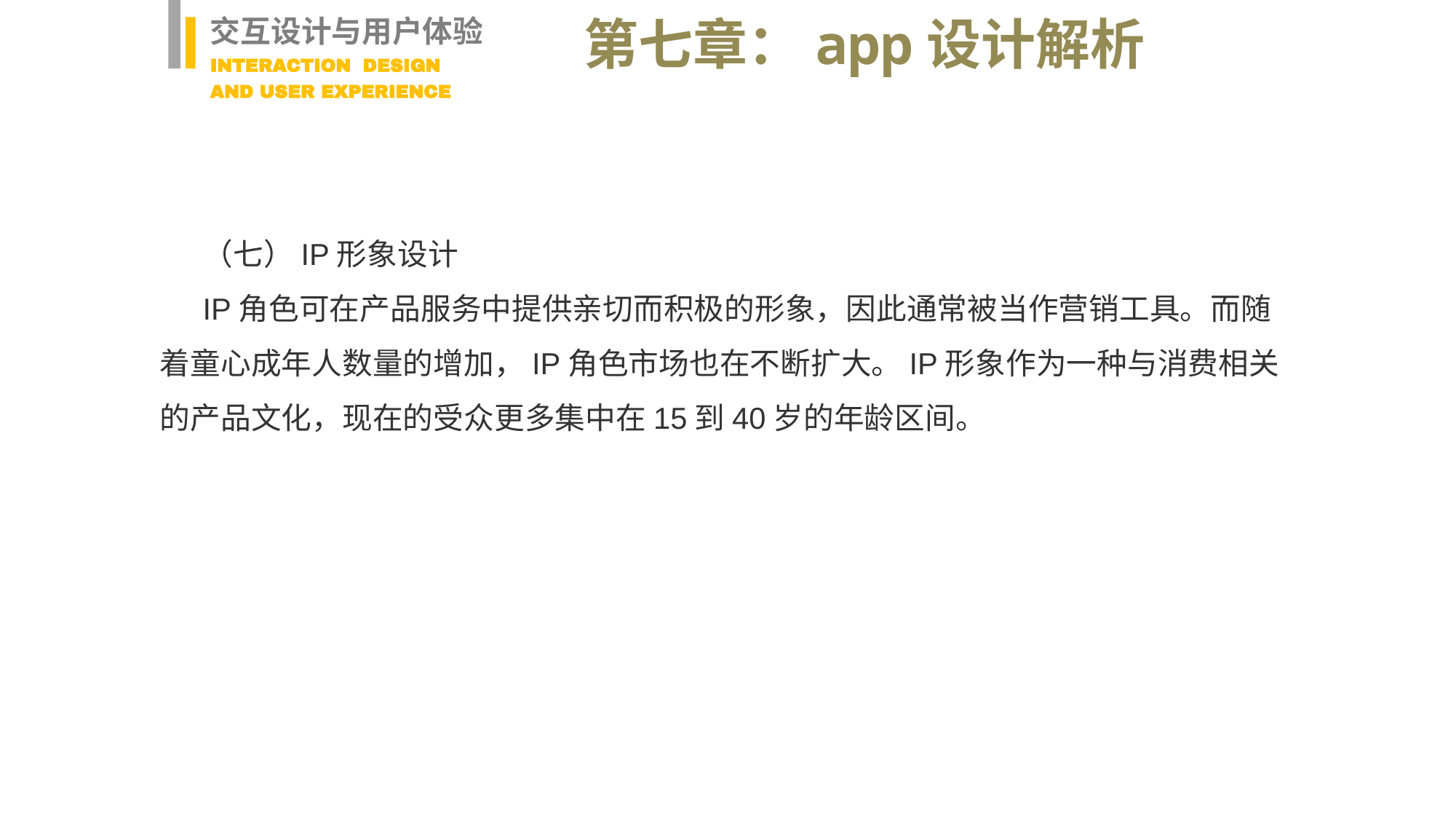

交互设计与用户体验
INTERACTION  DESIGN
AND USER EXPERIENCE
第七章：app设计解析

（七）IP形象设计
IP角色可在产品服务中提供亲切而积极的形象，因此通常被当作营销工具。而随着童心成年人数量的增加，IP角色市场也在不断扩大。IP形象作为一种与消费相关的产品文化，现在的受众更多集中在15到40岁的年龄区间。